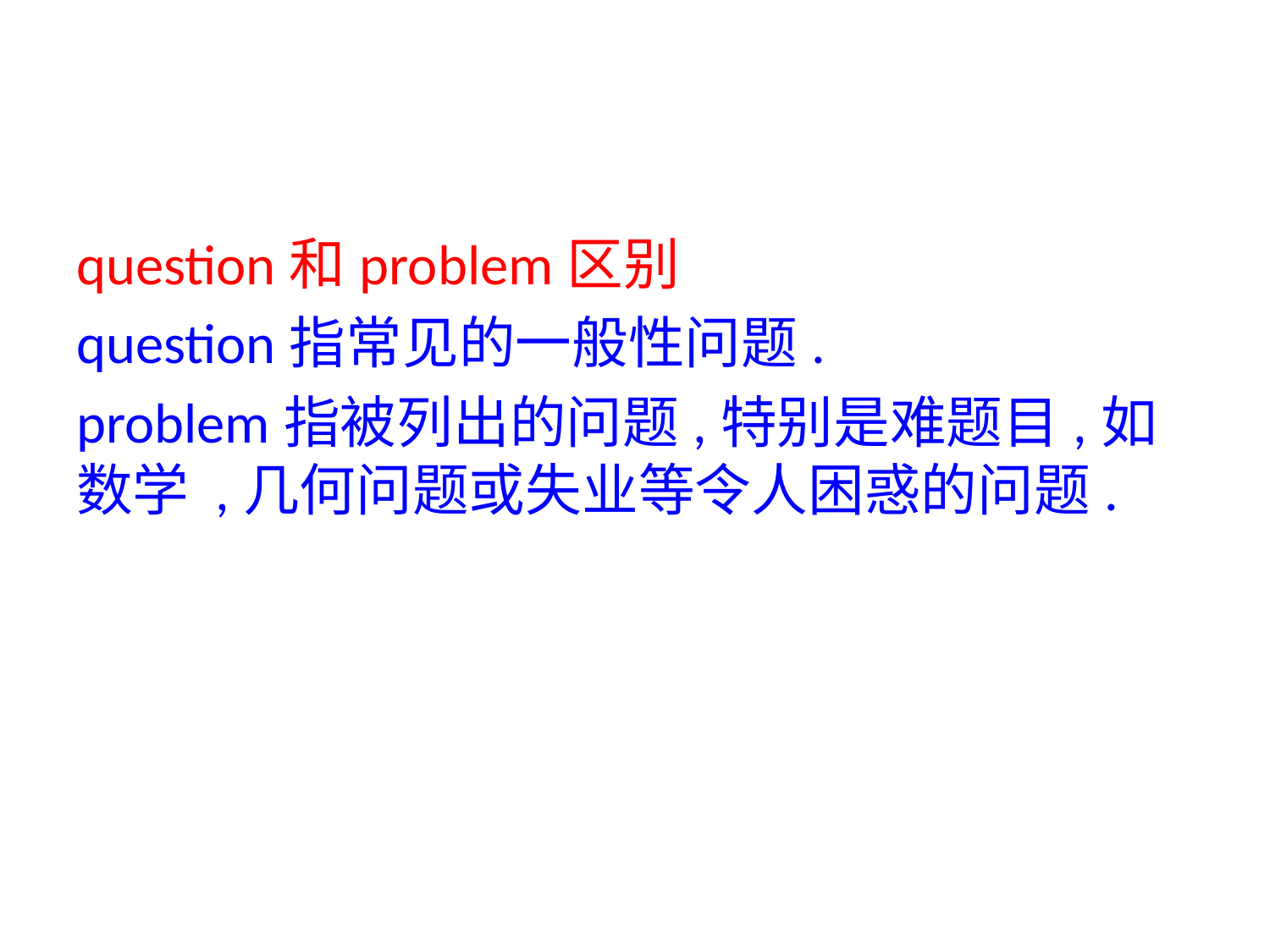

question和problem区别
question指常见的一般性问题.
problem指被列出的问题,特别是难题目,如数学 ,几何问题或失业等令人困惑的问题.